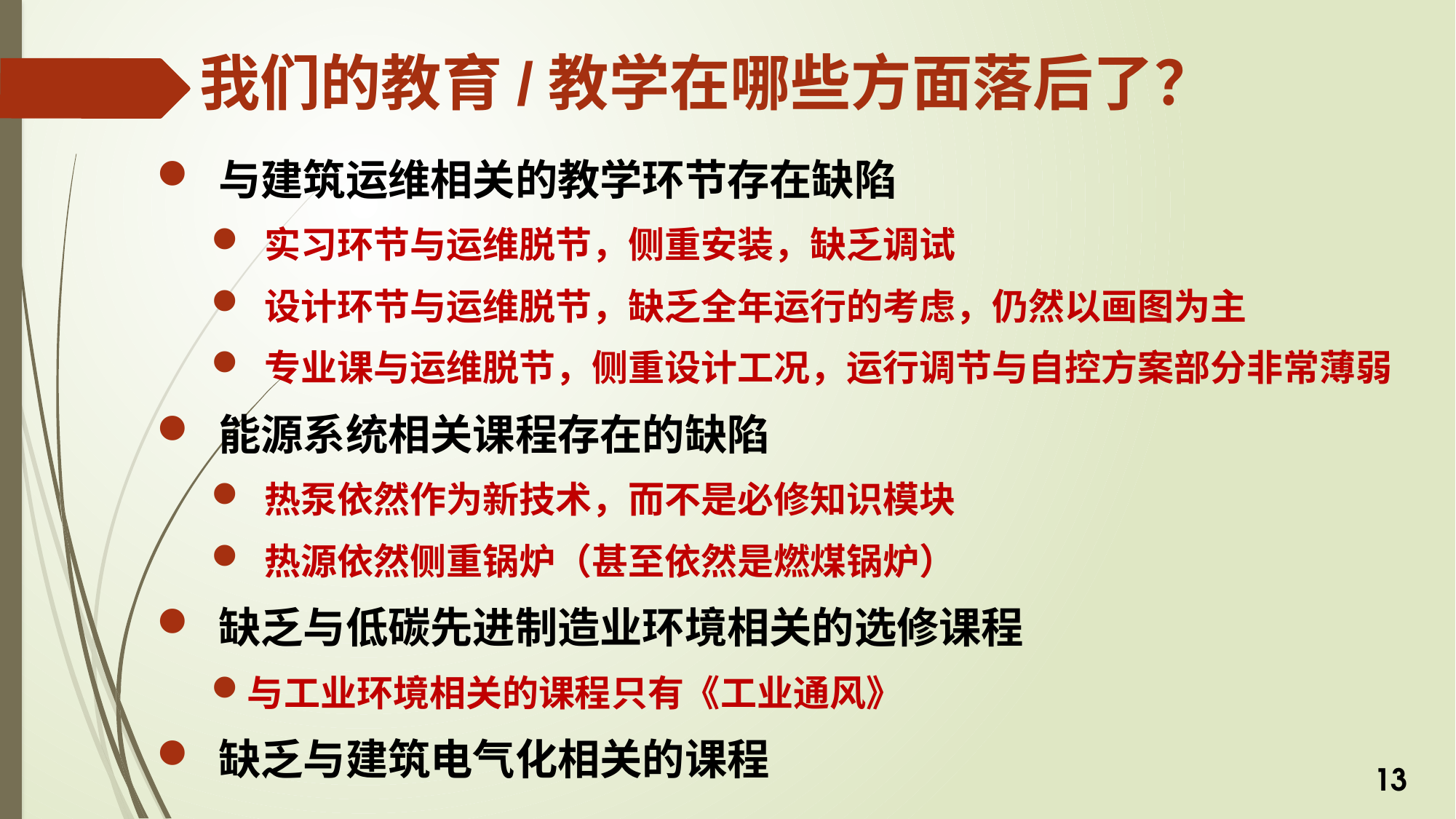

# 我们的教育/教学在哪些方面落后了？
 与建筑运维相关的教学环节存在缺陷
 实习环节与运维脱节，侧重安装，缺乏调试
 设计环节与运维脱节，缺乏全年运行的考虑，仍然以画图为主
 专业课与运维脱节，侧重设计工况，运行调节与自控方案部分非常薄弱
 能源系统相关课程存在的缺陷
 热泵依然作为新技术，而不是必修知识模块
 热源依然侧重锅炉（甚至依然是燃煤锅炉）
 缺乏与低碳先进制造业环境相关的选修课程
与工业环境相关的课程只有《工业通风》
 缺乏与建筑电气化相关的课程
13